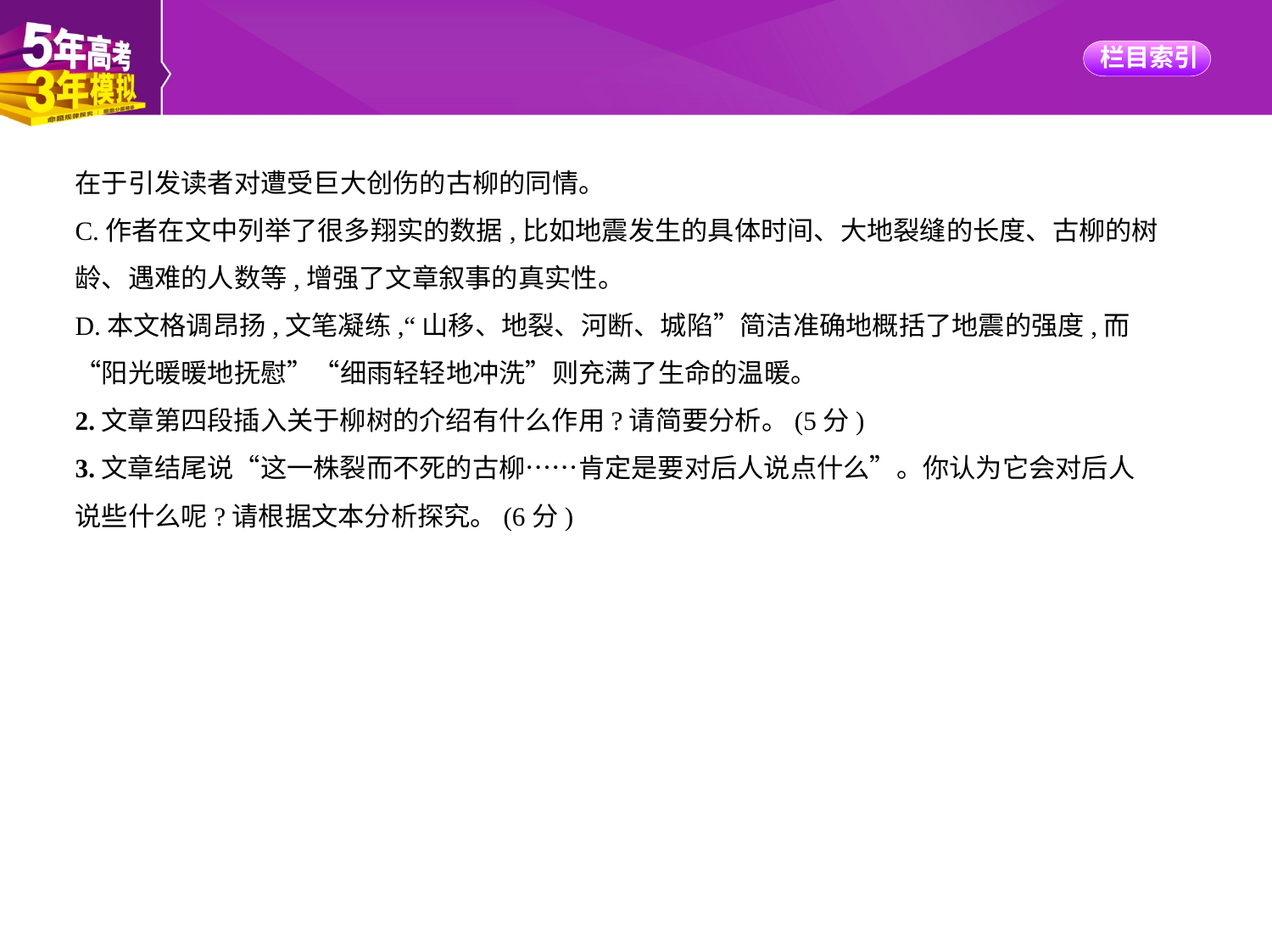

在于引发读者对遭受巨大创伤的古柳的同情。
C.作者在文中列举了很多翔实的数据,比如地震发生的具体时间、大地裂缝的长度、古柳的树
龄、遇难的人数等,增强了文章叙事的真实性。
D.本文格调昂扬,文笔凝练,“山移、地裂、河断、城陷”简洁准确地概括了地震的强度,而
“阳光暖暖地抚慰”“细雨轻轻地冲洗”则充满了生命的温暖。
2.文章第四段插入关于柳树的介绍有什么作用?请简要分析。(5分)
3.文章结尾说“这一株裂而不死的古柳……肯定是要对后人说点什么”。你认为它会对后人
说些什么呢?请根据文本分析探究。(6分)